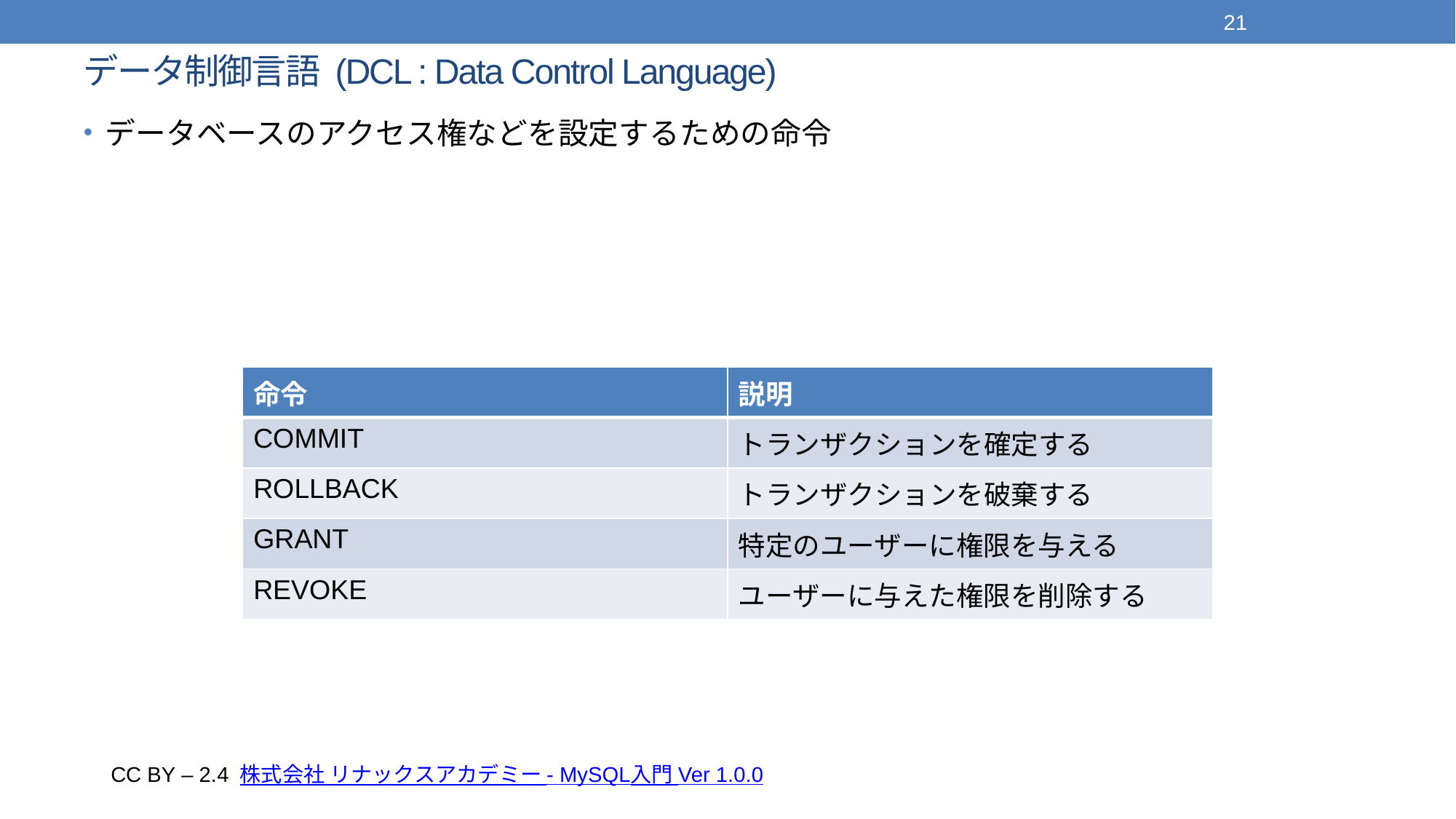

21
# データ制御言語 (DCL : Data Control Language)
データベースのアクセス権などを設定するための命令
| 命令 | 説明 |
| --- | --- |
| COMMIT | トランザクションを確定する |
| ROLLBACK | トランザクションを破棄する |
| GRANT | 特定のユーザーに権限を与える |
| REVOKE | ユーザーに与えた権限を削除する |
CC BY – 2.4 株式会社 リナックスアカデミー - MySQL入門 Ver 1.0.0